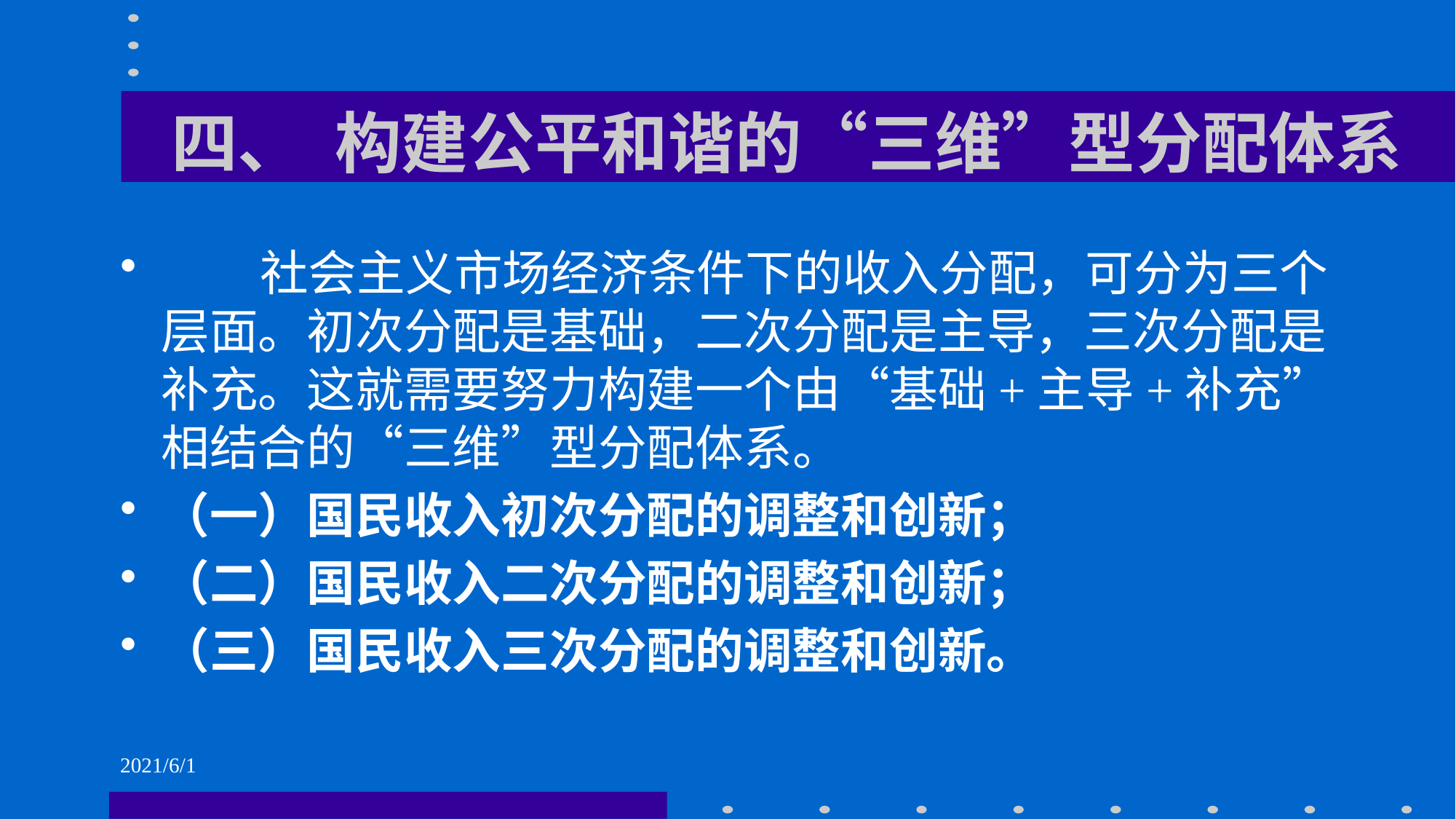

# 四、  构建公平和谐的“三维”型分配体系
        社会主义市场经济条件下的收入分配，可分为三个层面。初次分配是基础，二次分配是主导，三次分配是补充。这就需要努力构建一个由“基础+主导+补充”相结合的“三维”型分配体系。
（一）国民收入初次分配的调整和创新；
（二）国民收入二次分配的调整和创新；
（三）国民收入三次分配的调整和创新。

2021/6/1